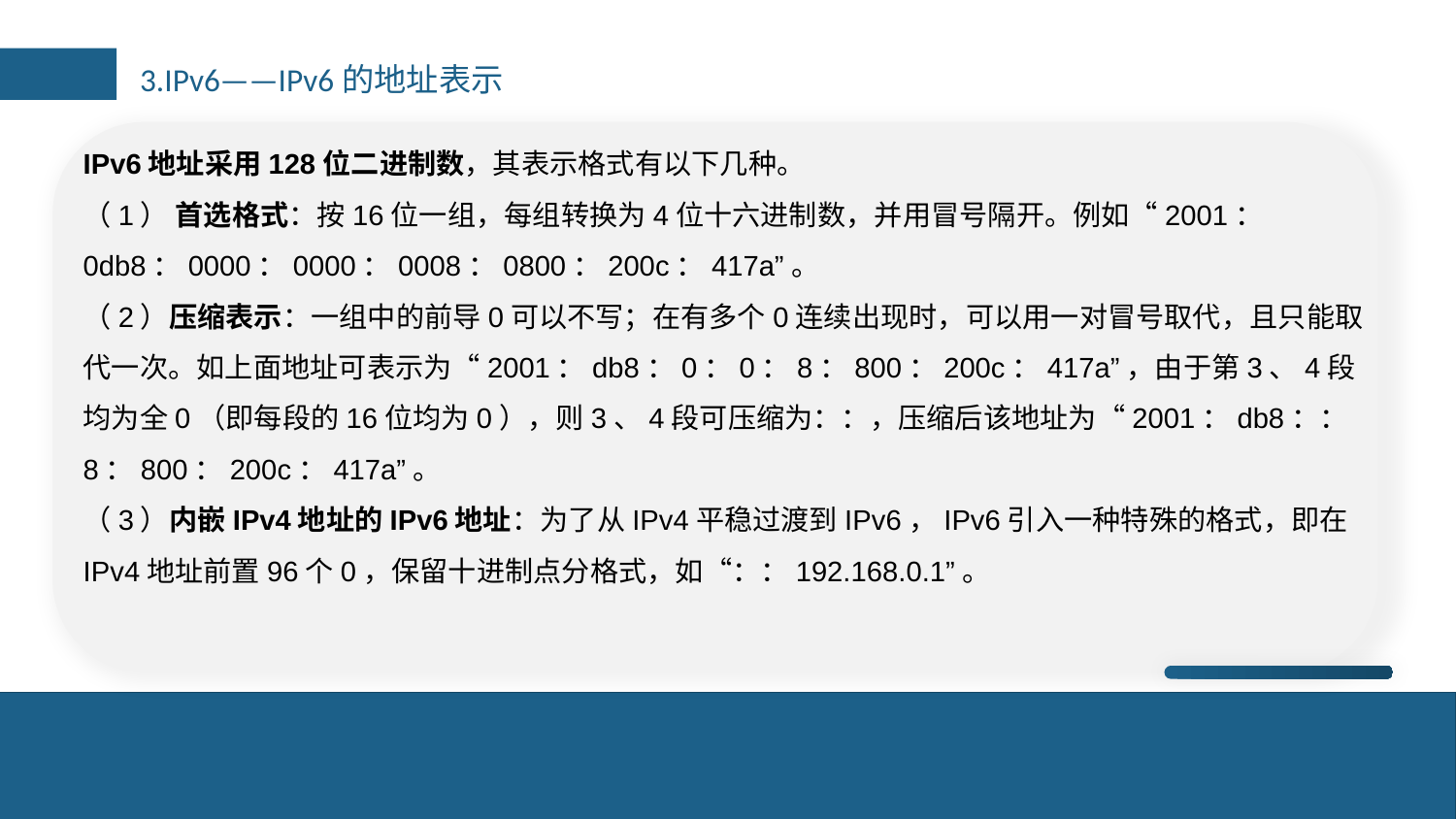

3.IPv6——IPv6的地址表示

IPv6地址采用128位二进制数，其表示格式有以下几种。
（1） 首选格式：按16位一组，每组转换为4位十六进制数，并用冒号隔开。例如“2001：0db8：0000：0000：0008：0800：200c：417a”。
（2）压缩表示：一组中的前导0可以不写；在有多个0连续出现时，可以用一对冒号取代，且只能取代一次。如上面地址可表示为“2001：db8：0：0：8：800：200c：417a”，由于第3、4段均为全0（即每段的16位均为0），则3、4段可压缩为：：，压缩后该地址为“2001：db8：：8：800：200c：417a”。
（3）内嵌IPv4地址的IPv6地址：为了从IPv4平稳过渡到IPv6，IPv6引入一种特殊的格式，即在IPv4地址前置96个0，保留十进制点分格式，如“：：192.168.0.1”。